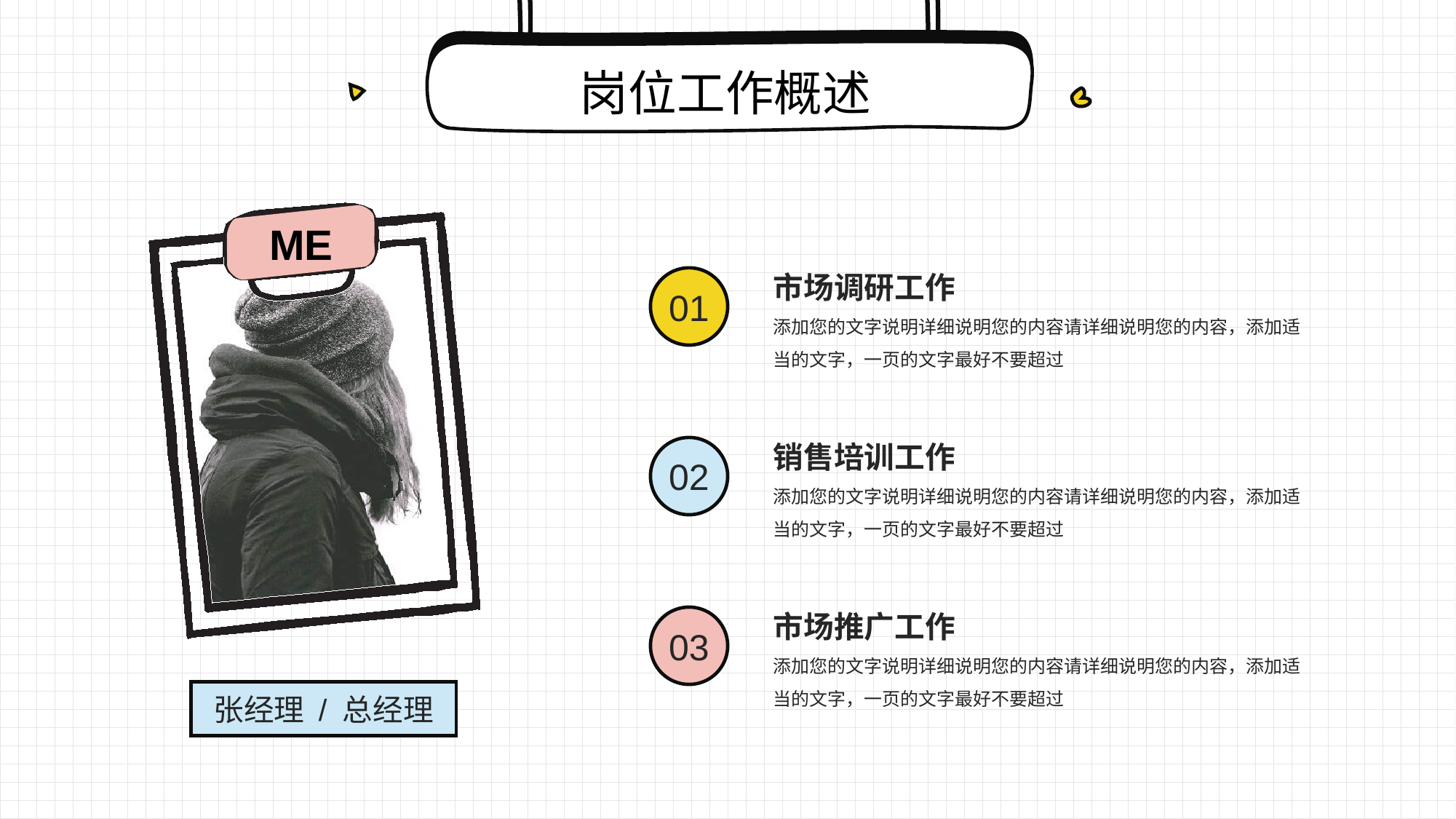

岗位工作概述

ME

市场调研工作
添加您的文字说明详细说明您的内容请详细说明您的内容，添加适当的文字，一页的文字最好不要超过
01
销售培训工作
添加您的文字说明详细说明您的内容请详细说明您的内容，添加适当的文字，一页的文字最好不要超过
02
市场推广工作
添加您的文字说明详细说明您的内容请详细说明您的内容，添加适当的文字，一页的文字最好不要超过
03
张经理 / 总经理